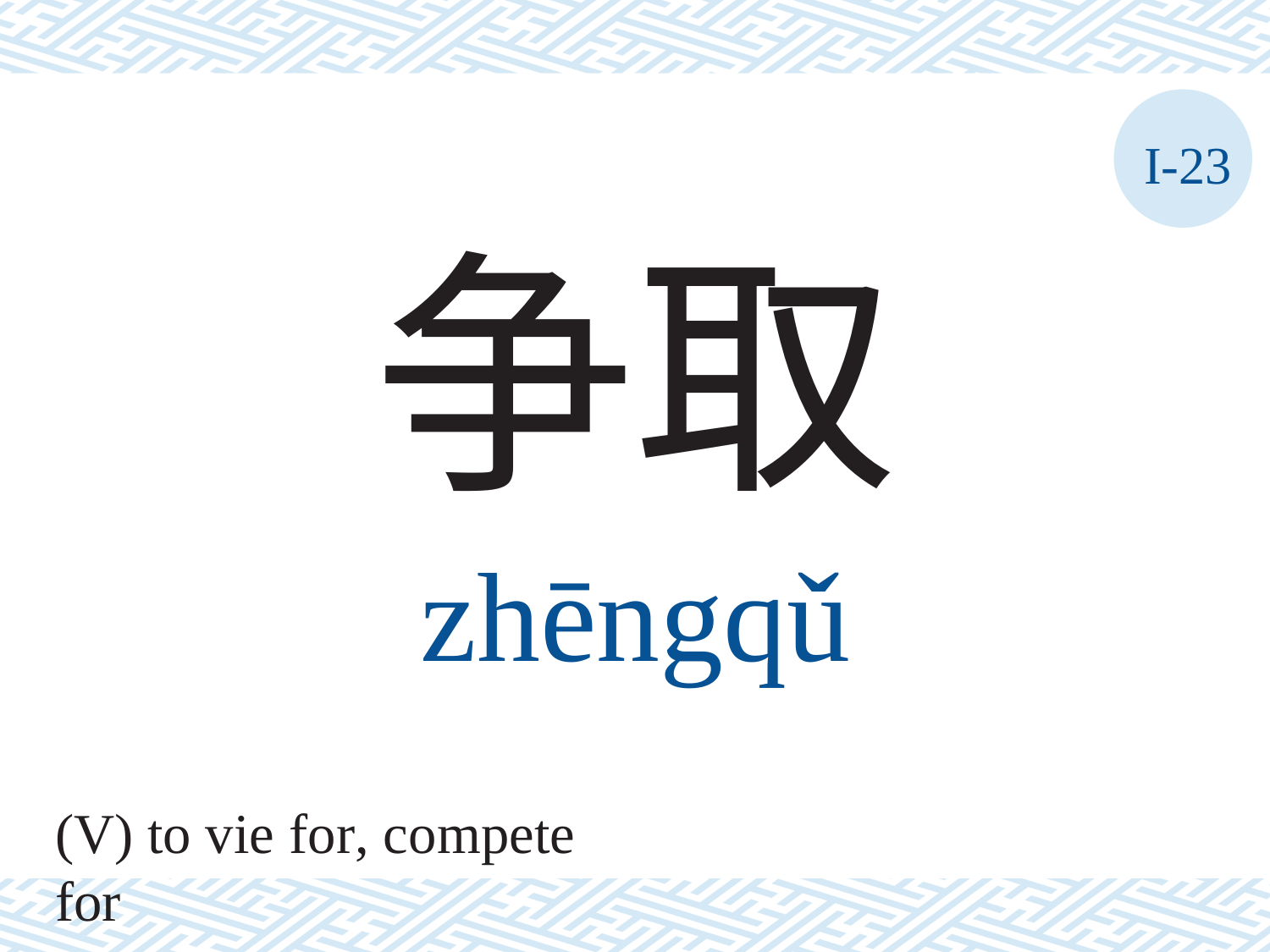

I-23
争取
zhēngqǔ
(V) to vie for, compete for